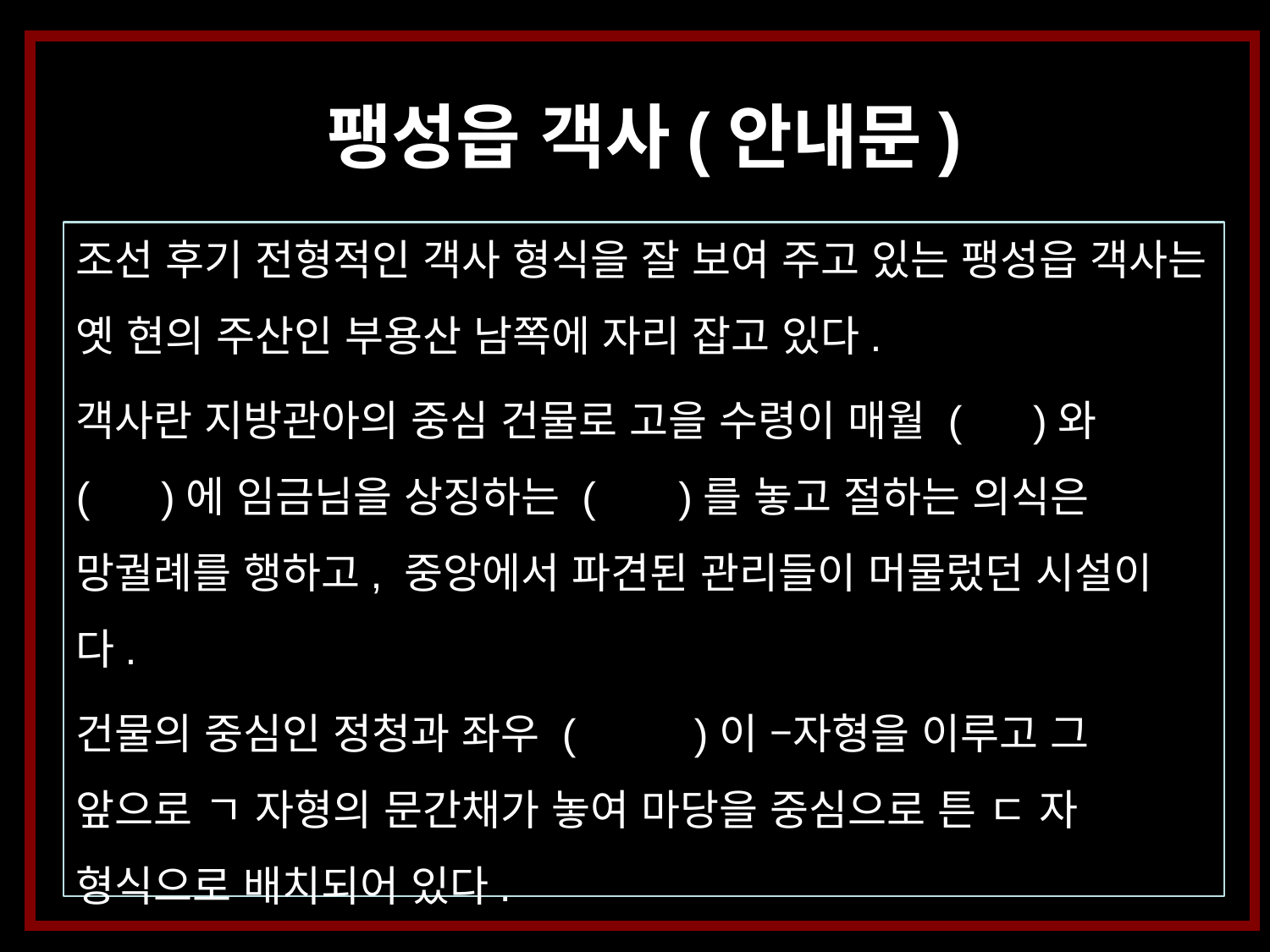

팽성읍 객사(안내문)
조선 후기 전형적인 객사 형식을 잘 보여 주고 있는 팽성읍 객사는 옛 현의 주산인 부용산 남쪽에 자리 잡고 있다.
객사란 지방관아의 중심 건물로 고을 수령이 매월 (      )와 (      )에 임금님을 상징하는 (       )를 놓고 절하는 의식은 망궐례를 행하고, 중앙에서 파견된 관리들이 머물렀던 시설이다.
건물의 중심인 정청과 좌우 (          )이 –자형을 이루고 그 앞으로 ㄱ 자형의 문간채가 놓여 마당을 중심으로 튼 ㄷ 자 형식으로 배치되어 있다.